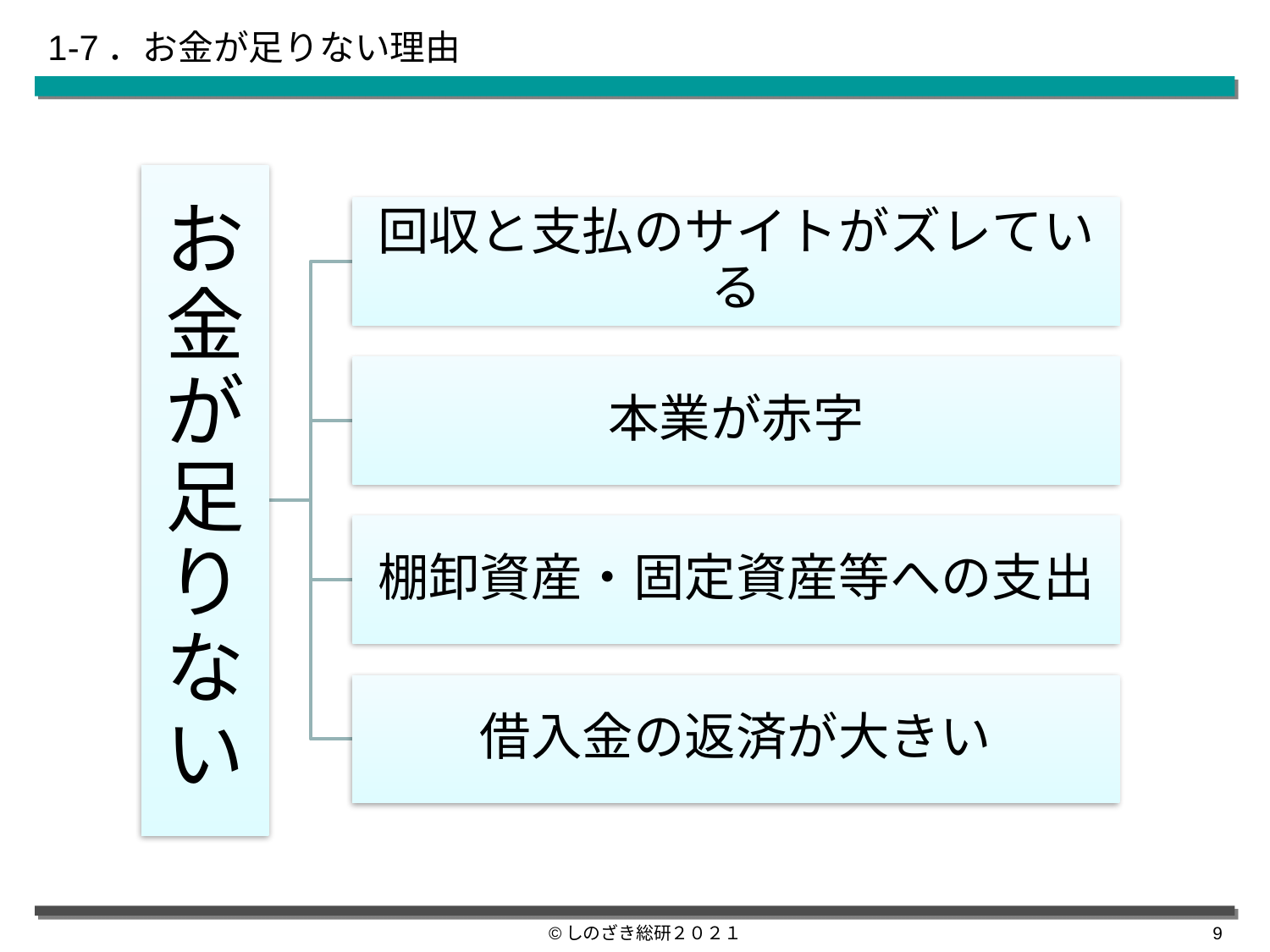

# 1-7．お金が足りない理由

お金が足りない
回収と支払のサイトがズレている
本業が赤字
棚卸資産・固定資産等への支出
借入金の返済が大きい
©しのざき総研２０２１
9